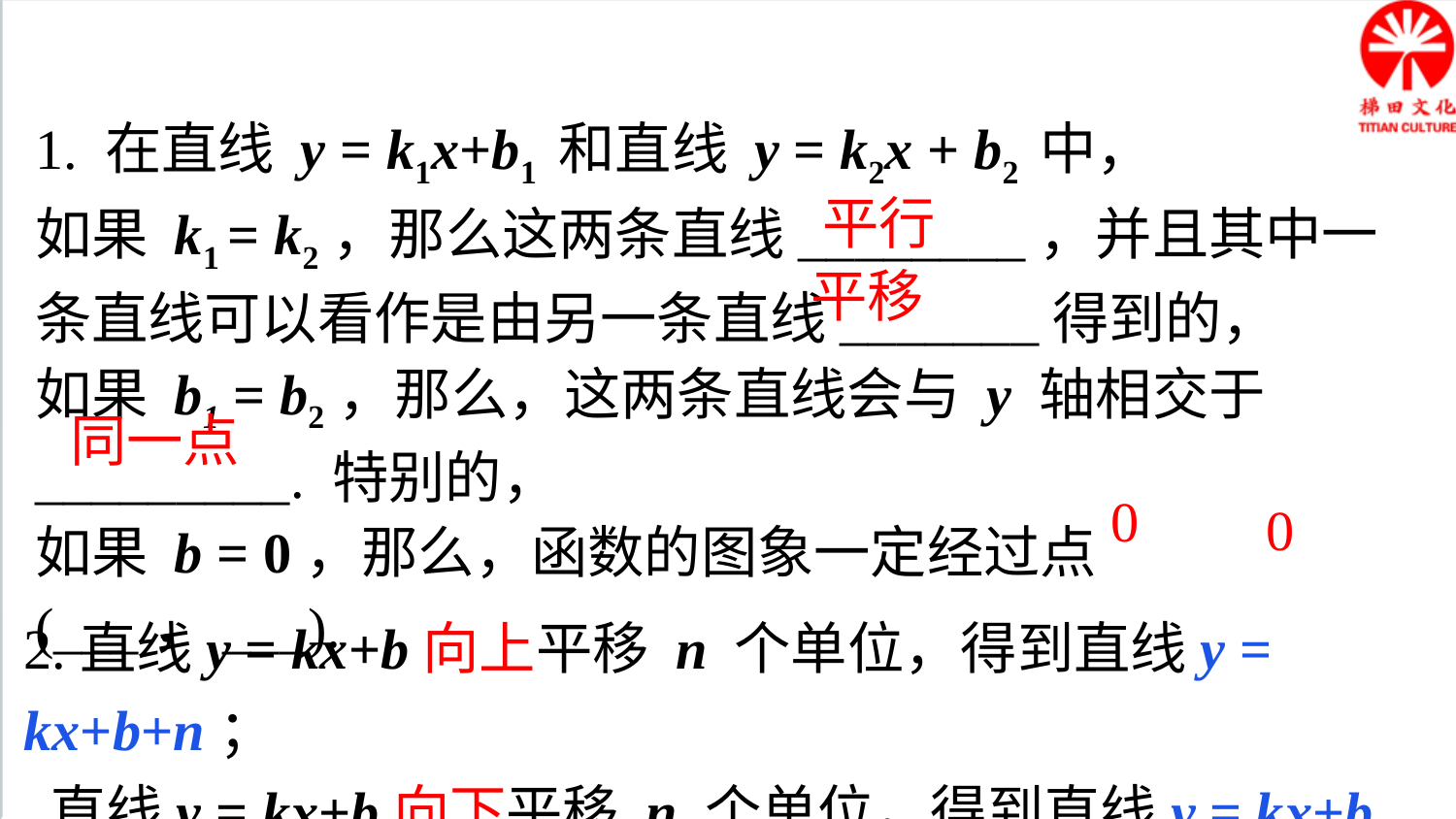

归纳总结
1. 在直线 y = k1x+b1 和直线 y = k2x + b2 中，
如果 k1 = k2，那么这两条直线________，并且其中一条直线可以看作是由另一条直线_______得到的，
如果 b1 = b2，那么，这两条直线会与 y 轴相交于_________. 特别的，
如果 b = 0，那么，函数的图象一定经过点(___，___).
平行
平移
同一点
0
0
2.直线y = kx+b向上平移 n 个单位，得到直线y = kx+b+n；
 直线y = kx+b向下平移 n 个单位，得到直线y = kx+b－n.